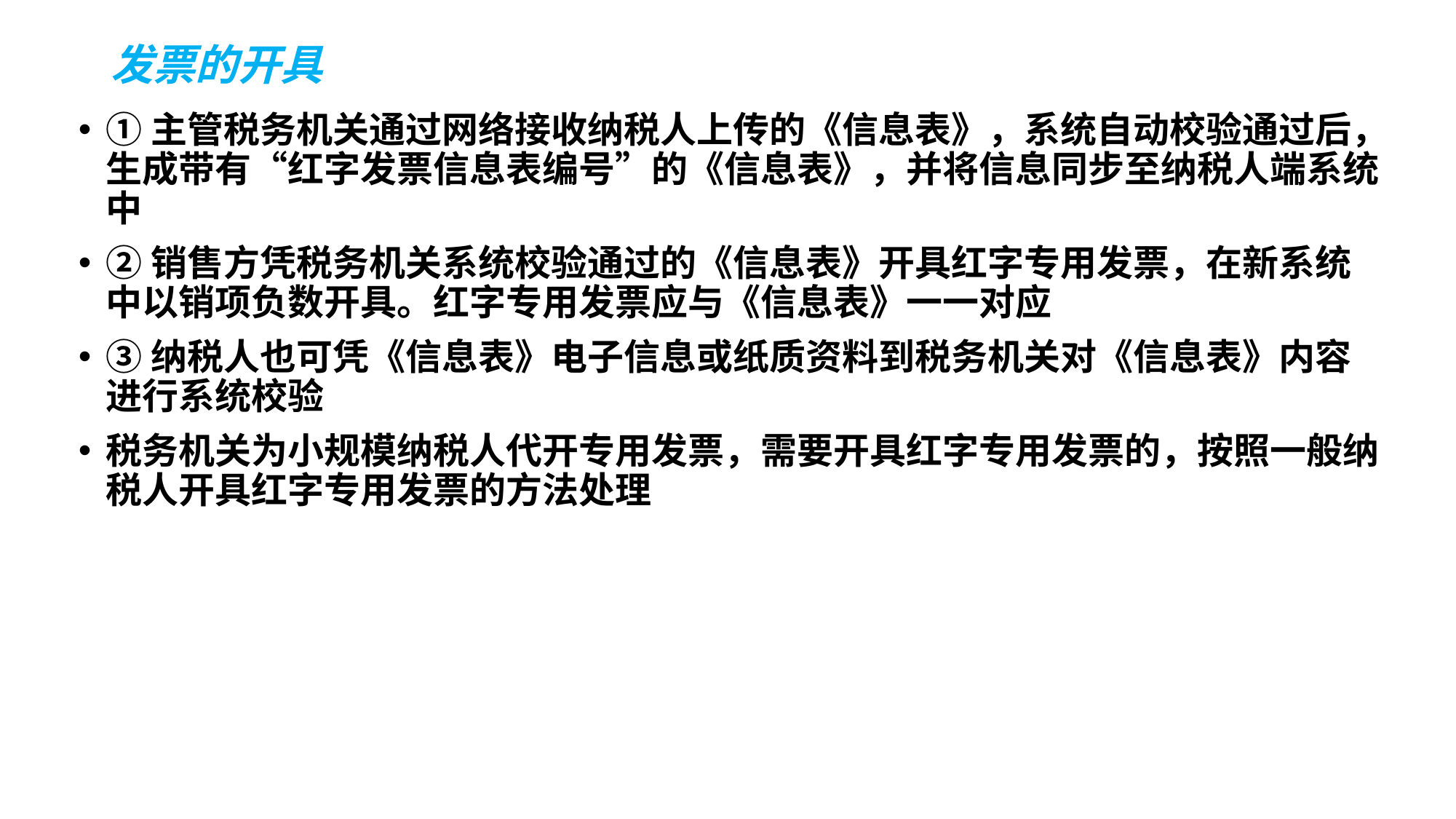

# 发票的开具
①主管税务机关通过网络接收纳税人上传的《信息表》，系统自动校验通过后，生成带有“红字发票信息表编号”的《信息表》，并将信息同步至纳税人端系统中
②销售方凭税务机关系统校验通过的《信息表》开具红字专用发票，在新系统中以销项负数开具。红字专用发票应与《信息表》一一对应
③纳税人也可凭《信息表》电子信息或纸质资料到税务机关对《信息表》内容进行系统校验
税务机关为小规模纳税人代开专用发票，需要开具红字专用发票的，按照一般纳税人开具红字专用发票的方法处理